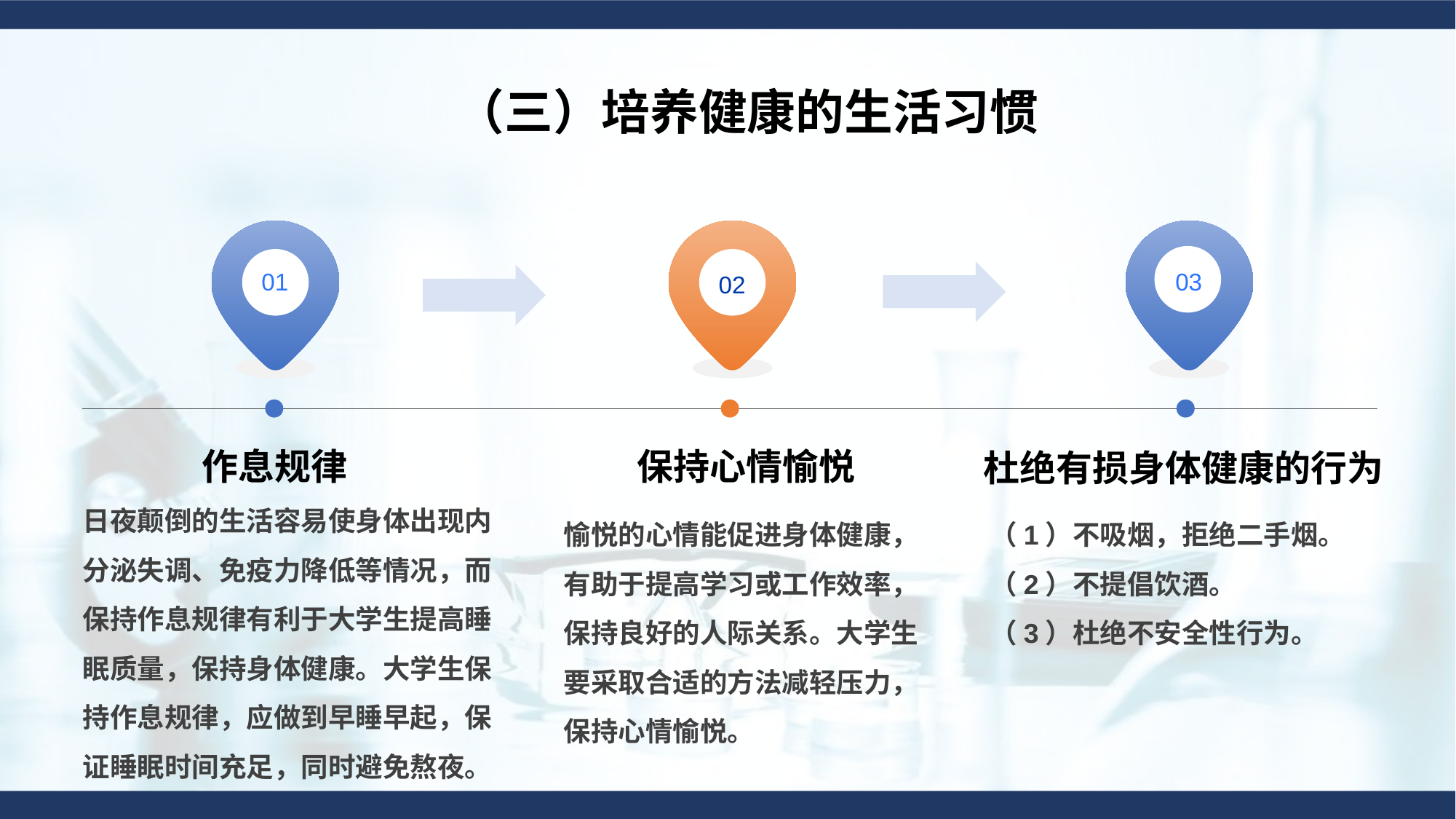

（三）培养健康的生活习惯

01
03

02

保持心情愉悦
作息规律
杜绝有损身体健康的行为
日夜颠倒的生活容易使身体出现内分泌失调、免疫力降低等情况，而保持作息规律有利于大学生提高睡眠质量，保持身体健康。大学生保持作息规律，应做到早睡早起，保证睡眠时间充足，同时避免熬夜。
愉悦的心情能促进身体健康，有助于提高学习或工作效率，保持良好的人际关系。大学生要采取合适的方法减轻压力，保持心情愉悦。
（1）不吸烟，拒绝二手烟。
（2）不提倡饮酒。
（3）杜绝不安全性行为。